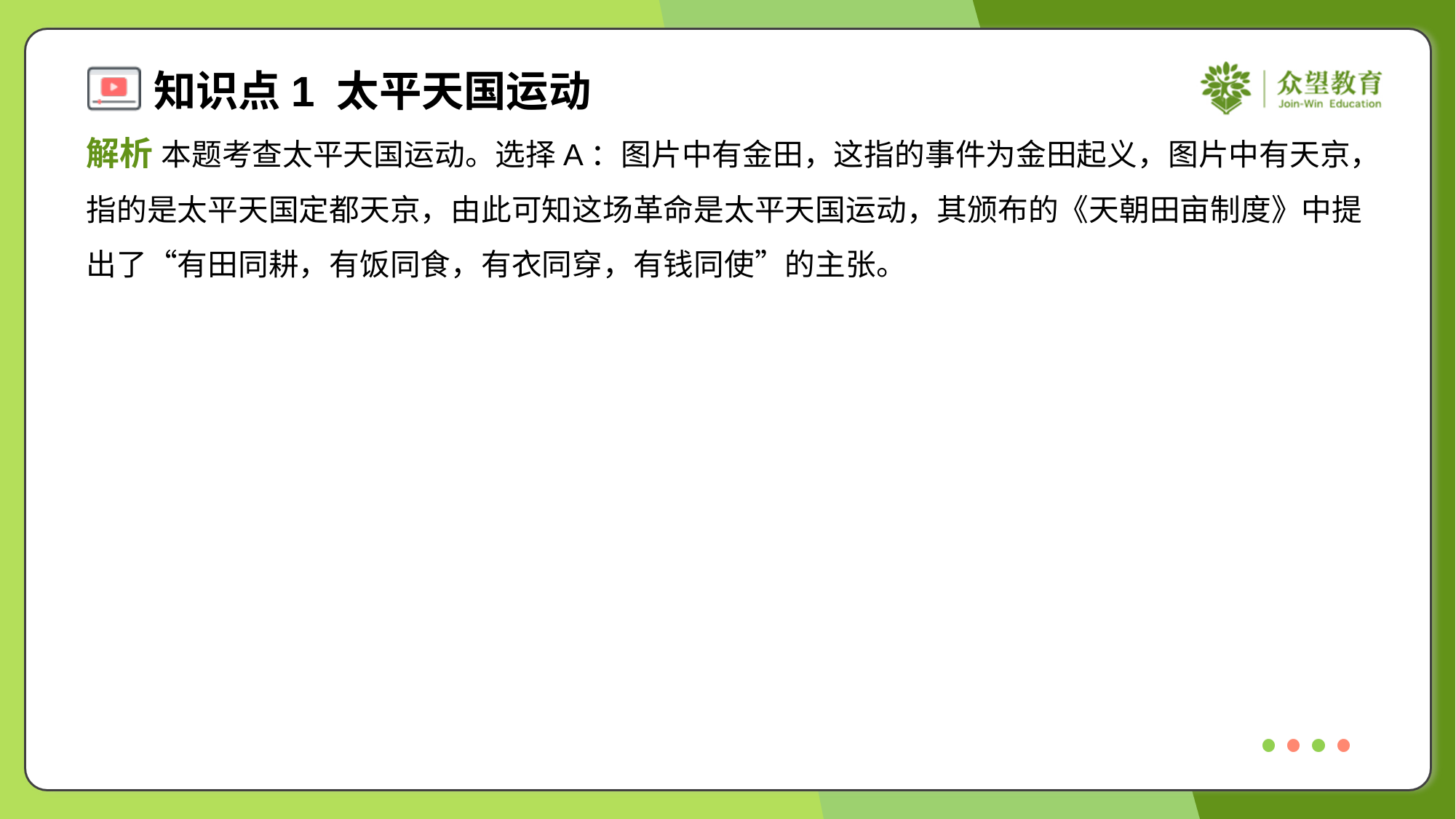

解析 本题考查太平天国运动。选择A：图片中有金田，这指的事件为金田起义，图片中有天京，
指的是太平天国定都天京，由此可知这场革命是太平天国运动，其颁布的《天朝田亩制度》中提
出了“有田同耕，有饭同食，有衣同穿，有钱同使”的主张。